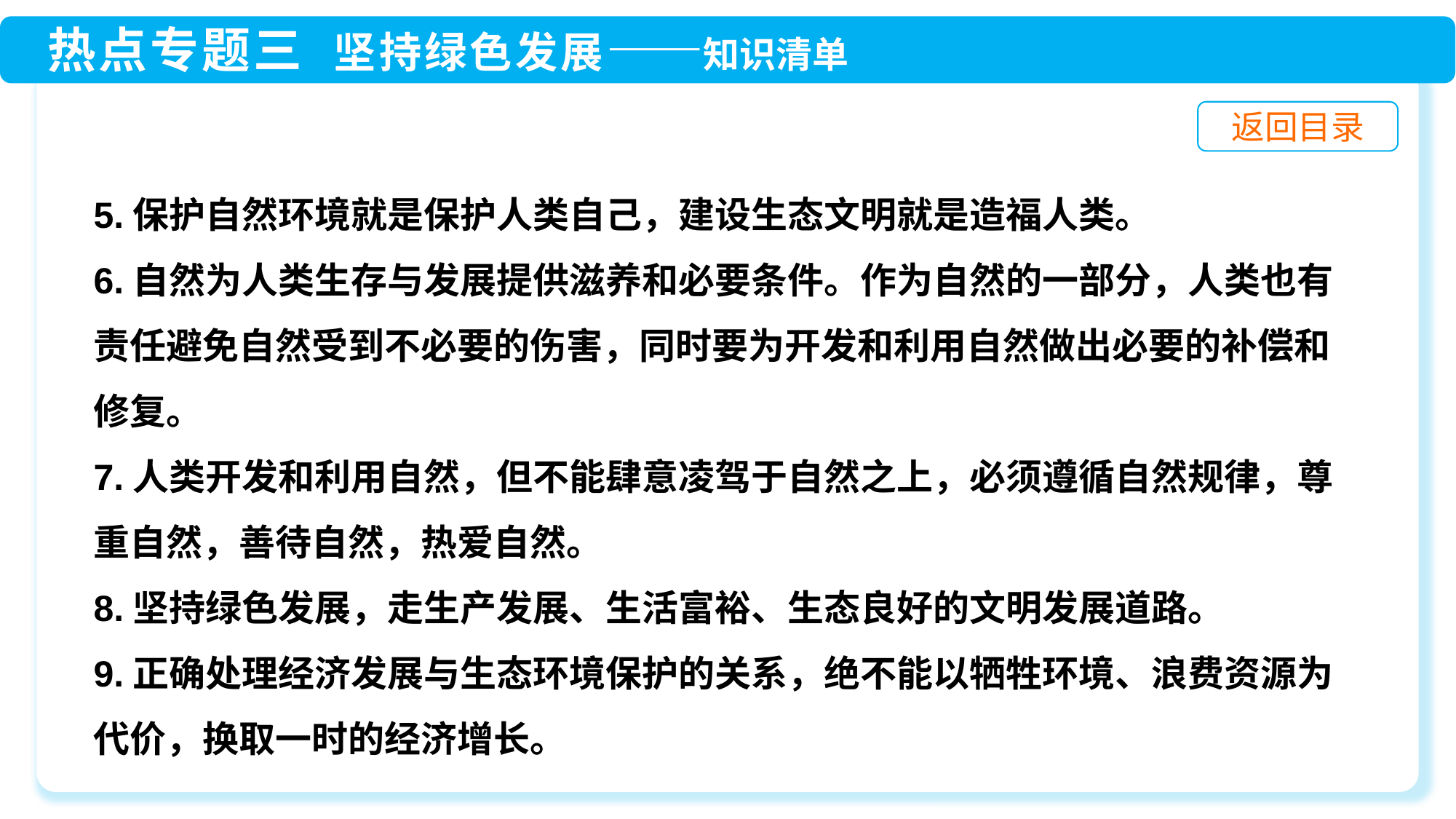

5.保护自然环境就是保护人类自己，建设生态文明就是造福人类。
6.自然为人类生存与发展提供滋养和必要条件。作为自然的一部分，人类也有责任避免自然受到不必要的伤害，同时要为开发和利用自然做出必要的补偿和修复。
7.人类开发和利用自然，但不能肆意凌驾于自然之上，必须遵循自然规律，尊重自然，善待自然，热爱自然。
8.坚持绿色发展，走生产发展、生活富裕、生态良好的文明发展道路。
9.正确处理经济发展与生态环境保护的关系，绝不能以牺牲环境、浪费资源为代价，换取一时的经济增长。